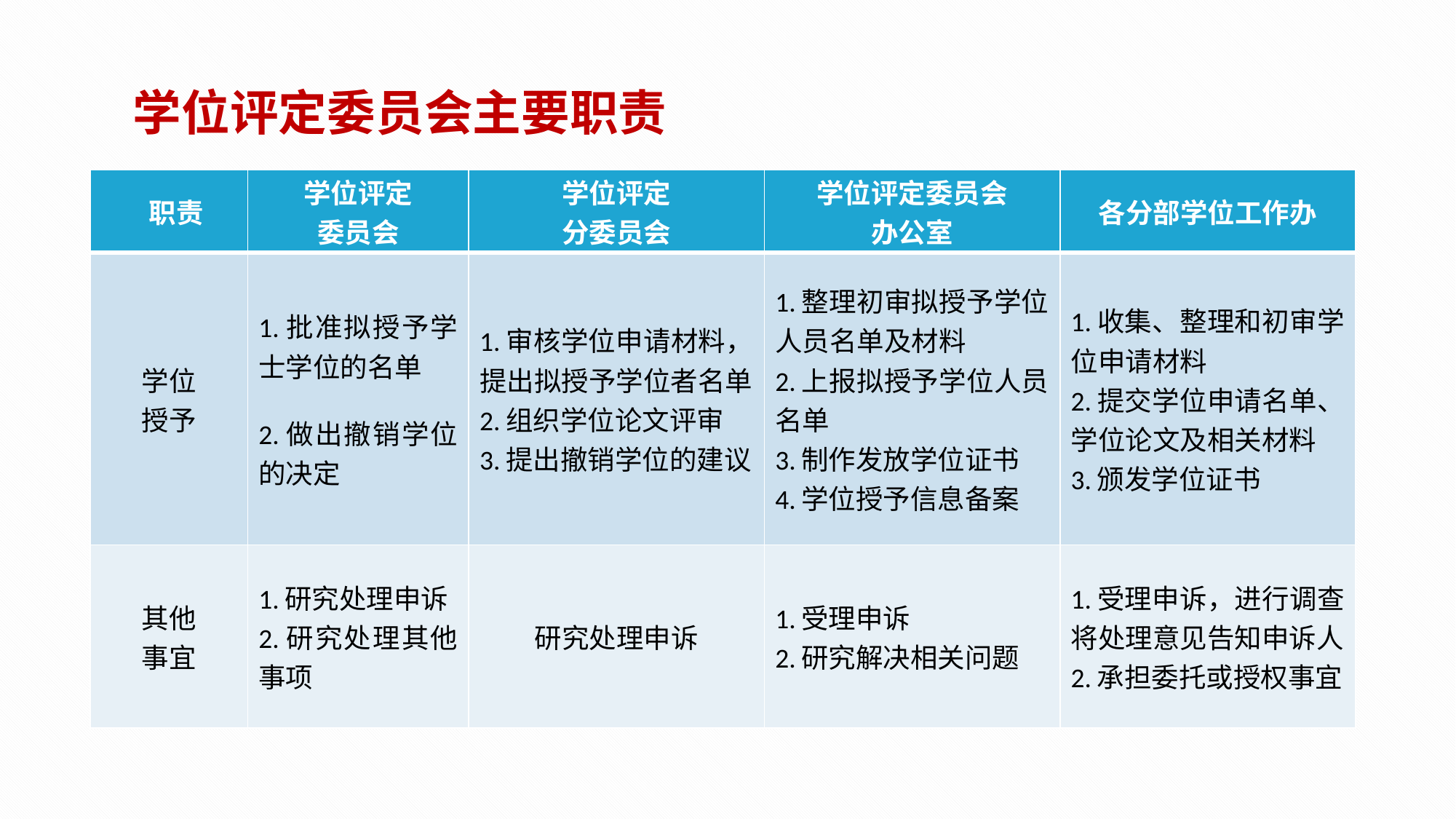

学位评定委员会主要职责

| 职责 | 学位评定 委员会 | 学位评定 分委员会 | 学位评定委员会 办公室 | 各分部学位工作办 |
| --- | --- | --- | --- | --- |
| 学位 授予 | 1.批准拟授予学士学位的名单 2.做出撤销学位的决定 | 1.审核学位申请材料，提出拟授予学位者名单 2.组织学位论文评审 3.提出撤销学位的建议 | 1.整理初审拟授予学位人员名单及材料 2.上报拟授予学位人员名单 3.制作发放学位证书 4.学位授予信息备案 | 1.收集、整理和初审学位申请材料 2.提交学位申请名单、学位论文及相关材料 3.颁发学位证书 |
| 其他 事宜 | 1.研究处理申诉 2.研究处理其他事项 | 研究处理申诉 | 1.受理申诉 2.研究解决相关问题 | 1.受理申诉，进行调查将处理意见告知申诉人 2.承担委托或授权事宜 |